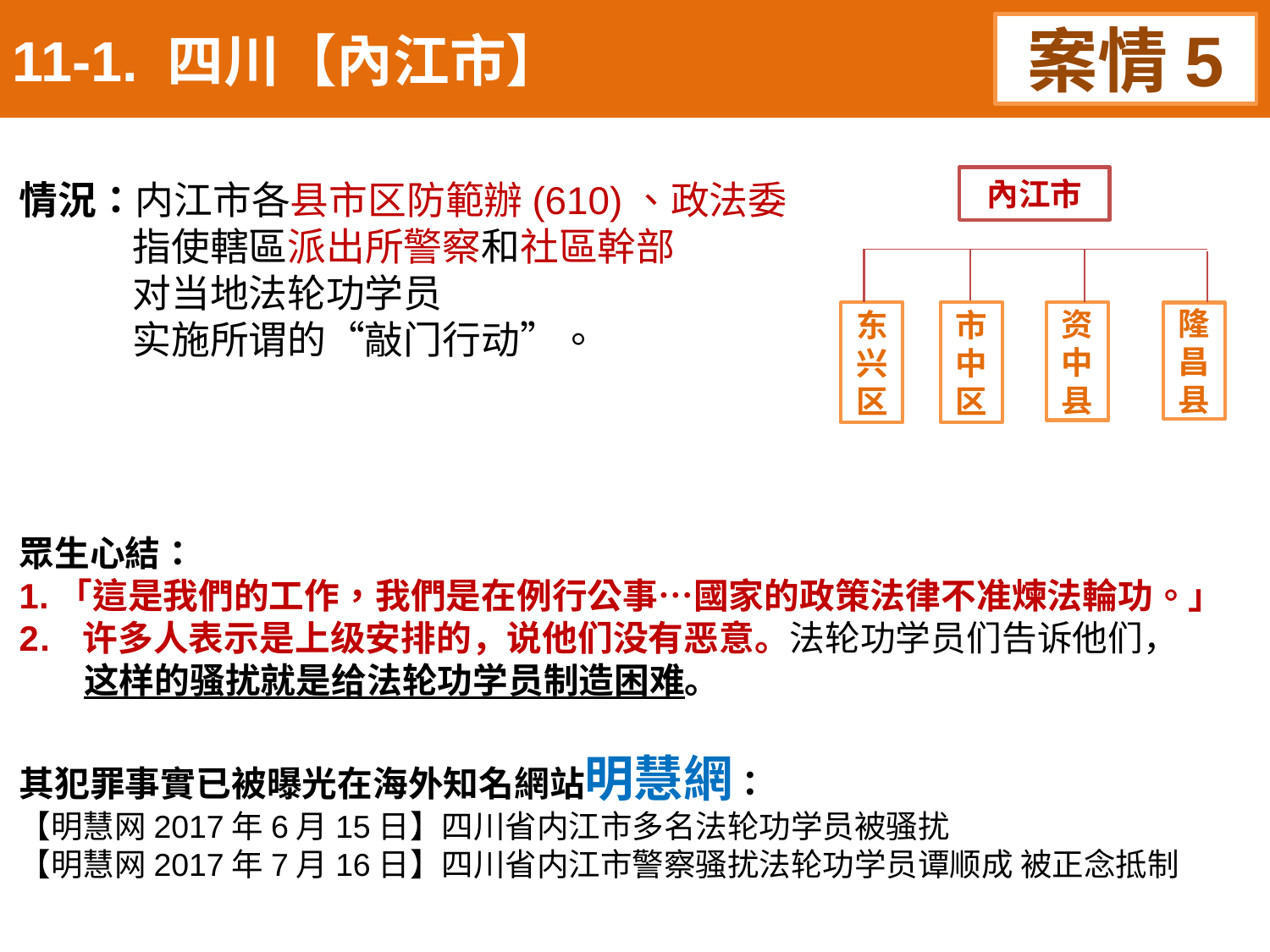

11-1. 四川【內江市】
案情5

情況：内江市各县市区防範辦(610)、政法委
            指使轄區派出所警察和社區幹部
            对当地法轮功学员
            实施所谓的“敲门行动”。

眾生心結：
1.「這是我們的工作，我們是在例行公事…國家的政策法律不准煉法輪功。」
许多人表示是上级安排的，说他们没有恶意。法轮功学员们告诉他们，
       这样的骚扰就是给法轮功学员制造困难。

其犯罪事實已被曝光在海外知名網站明慧網：
【明慧网2017年6月15日】四川省内江市多名法轮功学员被骚扰
【明慧网2017年7月16日】四川省内江市警察骚扰法轮功学员谭顺成 被正念抵制

內江市
东兴区
市中区
资中县
隆昌县